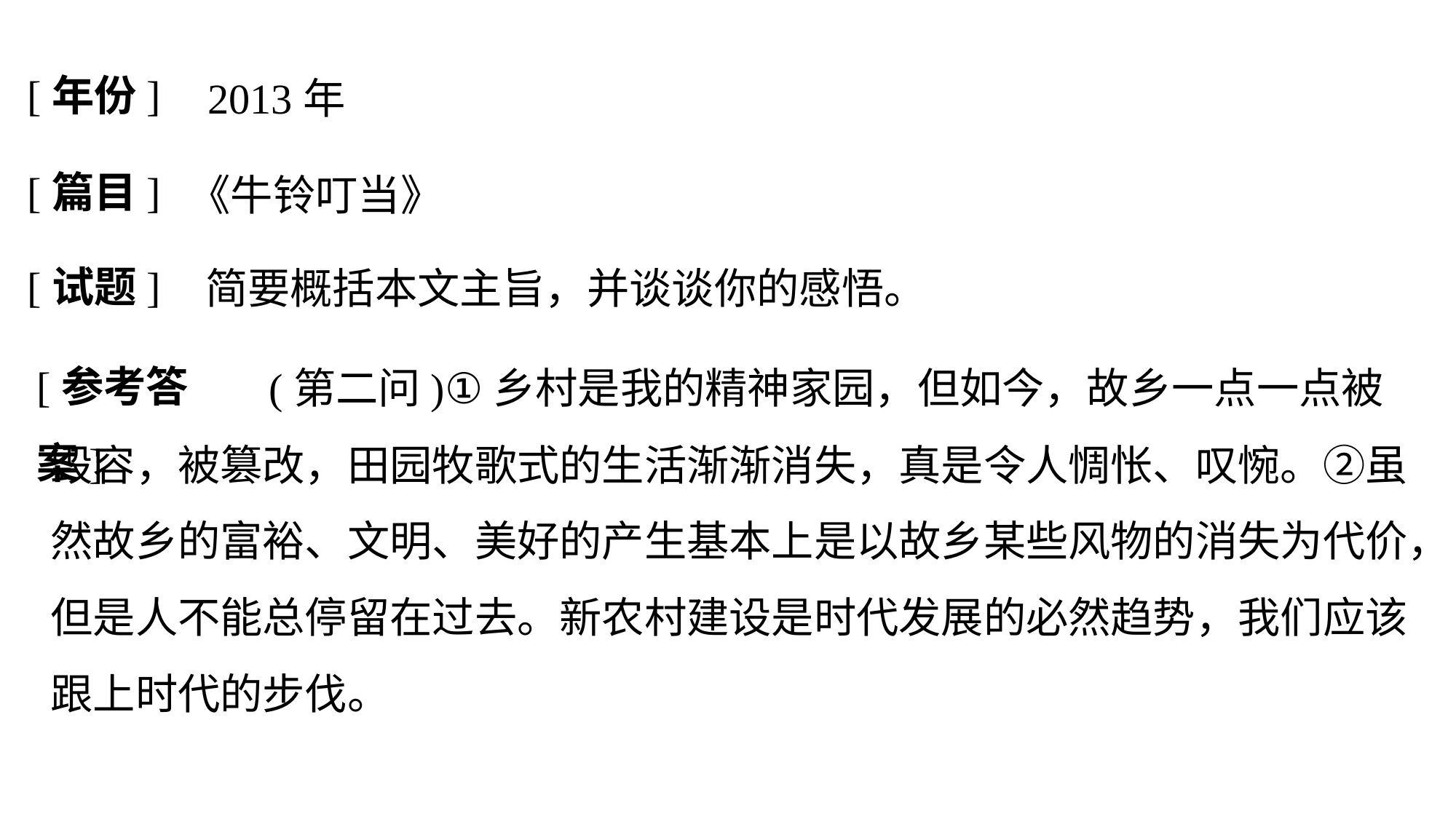

[年份]
2013年
[篇目]
《牛铃叮当》
[试题]
简要概括本文主旨，并谈谈你的感悟。
[参考答案]
		(第二问)①乡村是我的精神家园，但如今，故乡一点一点被毁容，被篡改，田园牧歌式的生活渐渐消失，真是令人惆怅、叹惋。②虽然故乡的富裕、文明、美好的产生基本上是以故乡某些风物的消失为代价，但是人不能总停留在过去。新农村建设是时代发展的必然趋势，我们应该跟上时代的步伐。